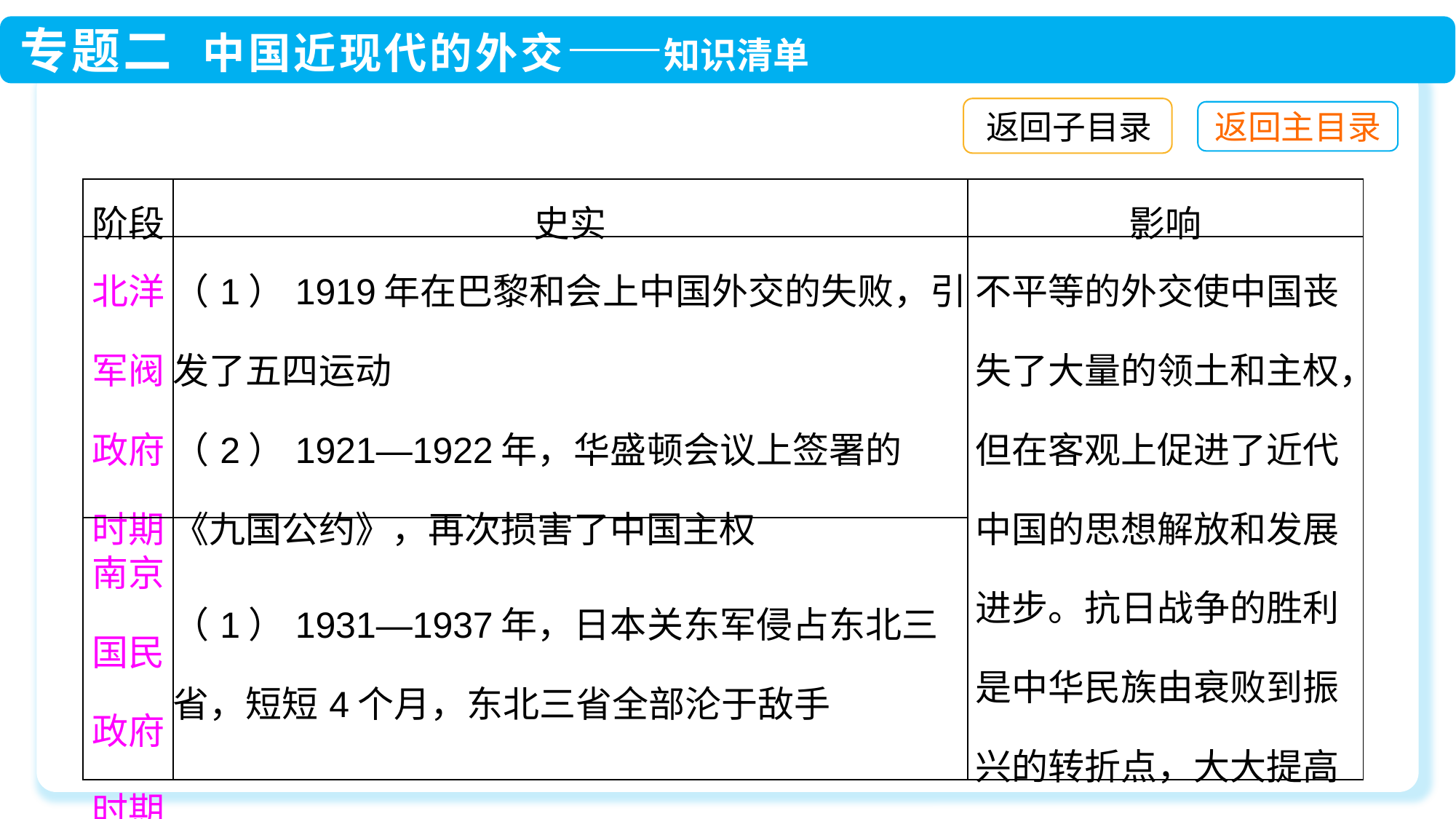

返回子目录
| 阶段 | 史实 | 影响 |
| --- | --- | --- |
| 北洋军阀政府时期 | （1）1919年在巴黎和会上中国外交的失败，引发了五四运动 （2）1921—1922年，华盛顿会议上签署的《九国公约》，再次损害了中国主权 | 不平等的外交使中国丧失了大量的领土和主权，但在客观上促进了近代中国的思想解放和发展进步。抗日战争的胜利是中华民族由衰败到振兴的转折点，大大提高了中国的国际地位 |
| 南京国民政府时期 | （1）1931—1937年，日本关东军侵占东北三省，短短4个月，东北三省全部沦于敌手 |  |